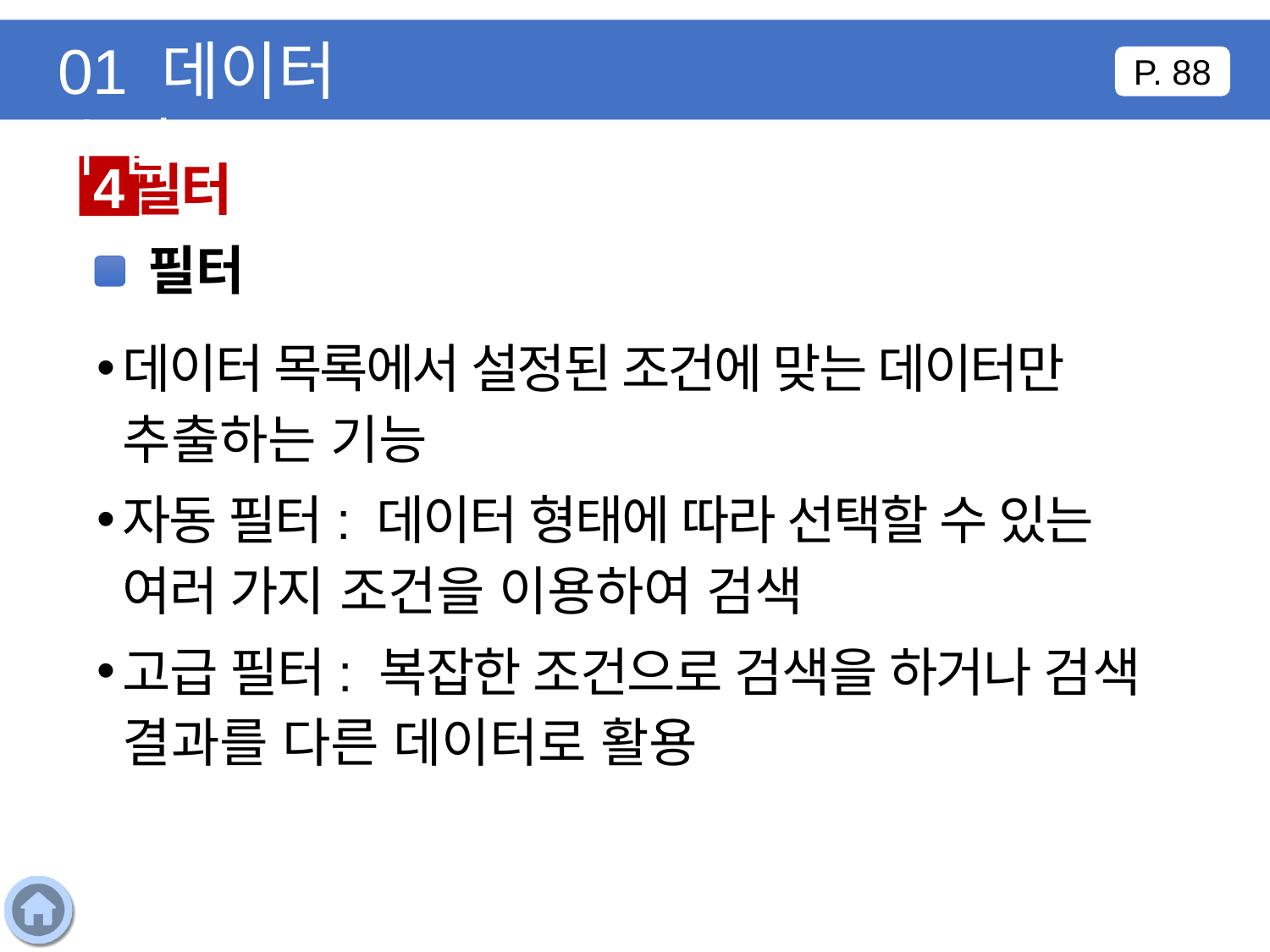

01 데이터 수집
P. 88
필터
4
필터

데이터 목록에서 설정된 조건에 맞는 데이터만 추출하는 기능
자동 필터: 데이터 형태에 따라 선택할 수 있는 여러 가지 조건을 이용하여 검색
고급 필터: 복잡한 조건으로 검색을 하거나 검색 결과를 다른 데이터로 활용